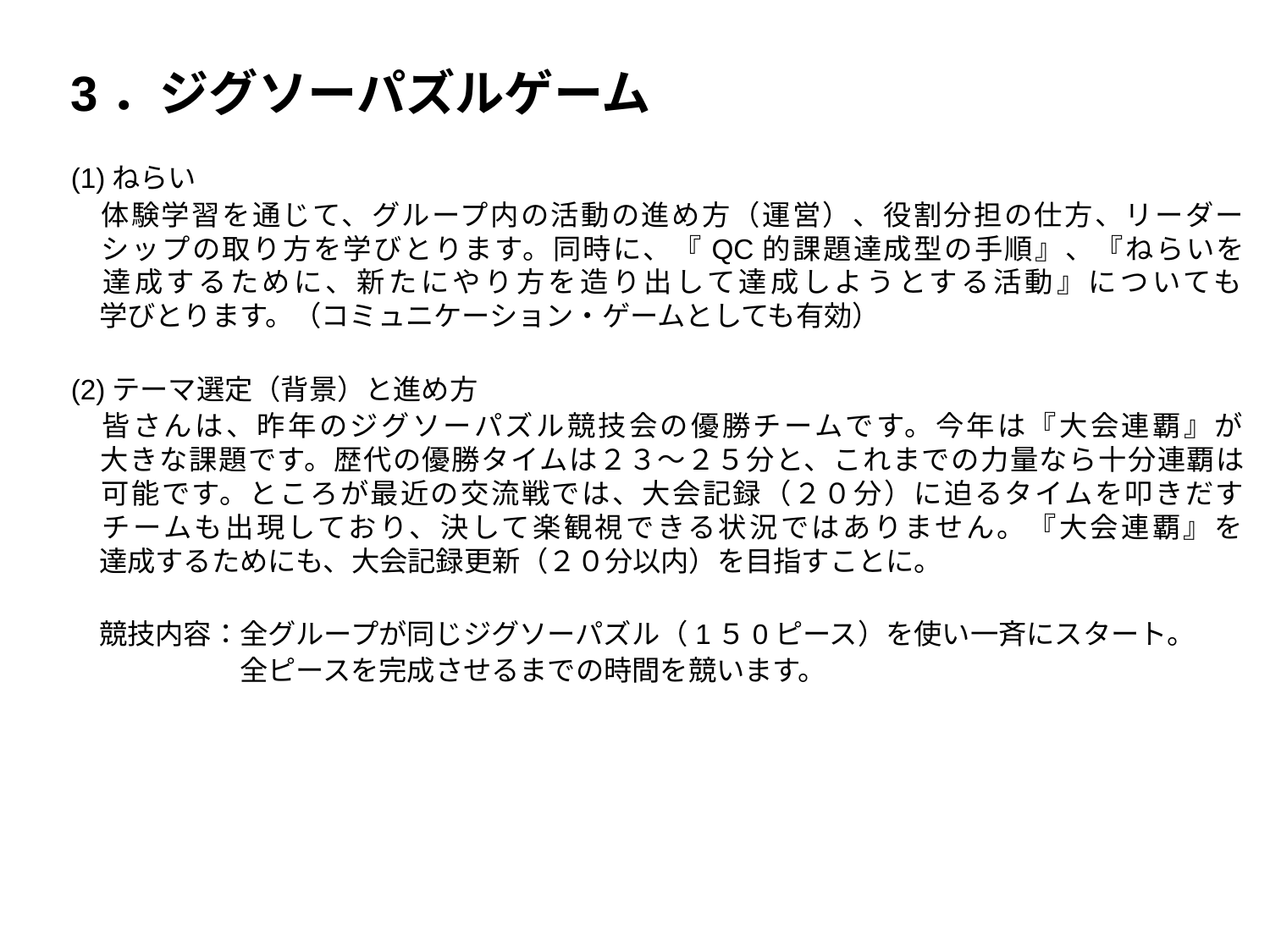

3．ジグソーパズルゲーム

(1)ねらい
　体験学習を通じて、グループ内の活動の進め方（運営）、役割分担の仕方、リーダー
　シップの取り方を学びとります。同時に、『QC的課題達成型の手順』、『ねらいを
　達成するために、新たにやり方を造り出して達成しようとする活動』についても
　学びとります。（コミュニケーション・ゲームとしても有効）

(2)テーマ選定（背景）と進め方
　皆さんは、昨年のジグソーパズル競技会の優勝チームです。今年は『大会連覇』が
　大きな課題です。歴代の優勝タイムは２３～２５分と、これまでの力量なら十分連覇は
　可能です。ところが最近の交流戦では、大会記録（２０分）に迫るタイムを叩きだす
　チームも出現しており、決して楽観視できる状況ではありません。『大会連覇』を
　達成するためにも、大会記録更新（２０分以内）を目指すことに。

　競技内容：全グループが同じジグソーパズル（1５0ピース）を使い一斉にスタート。
　　　　　　全ピースを完成させるまでの時間を競います。